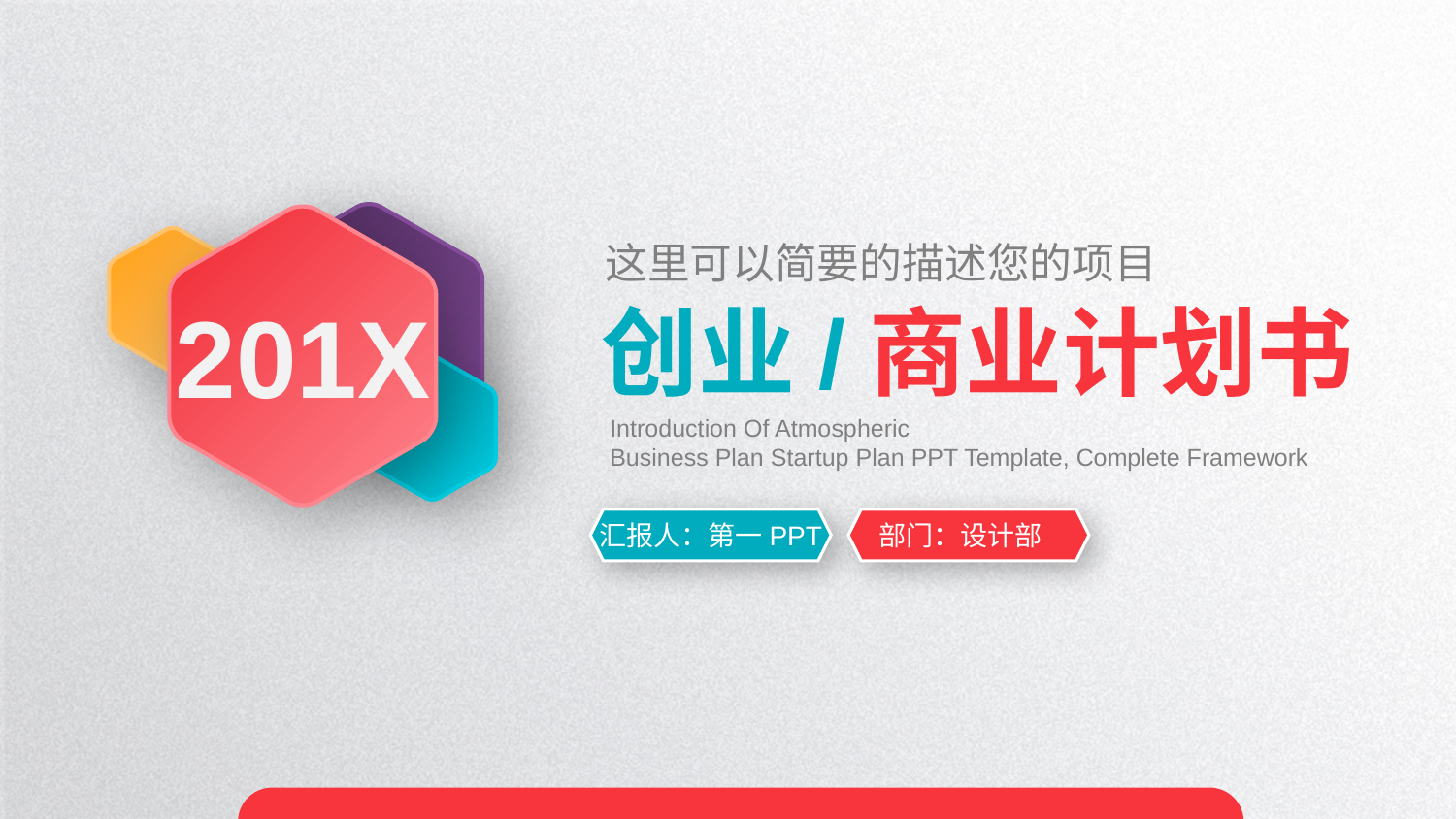

这里可以简要的描述您的项目

创业/商业计划书
201X

Introduction Of Atmospheric
Business Plan Startup Plan PPT Template, Complete Framework
汇报人：第一PPT
部门：设计部